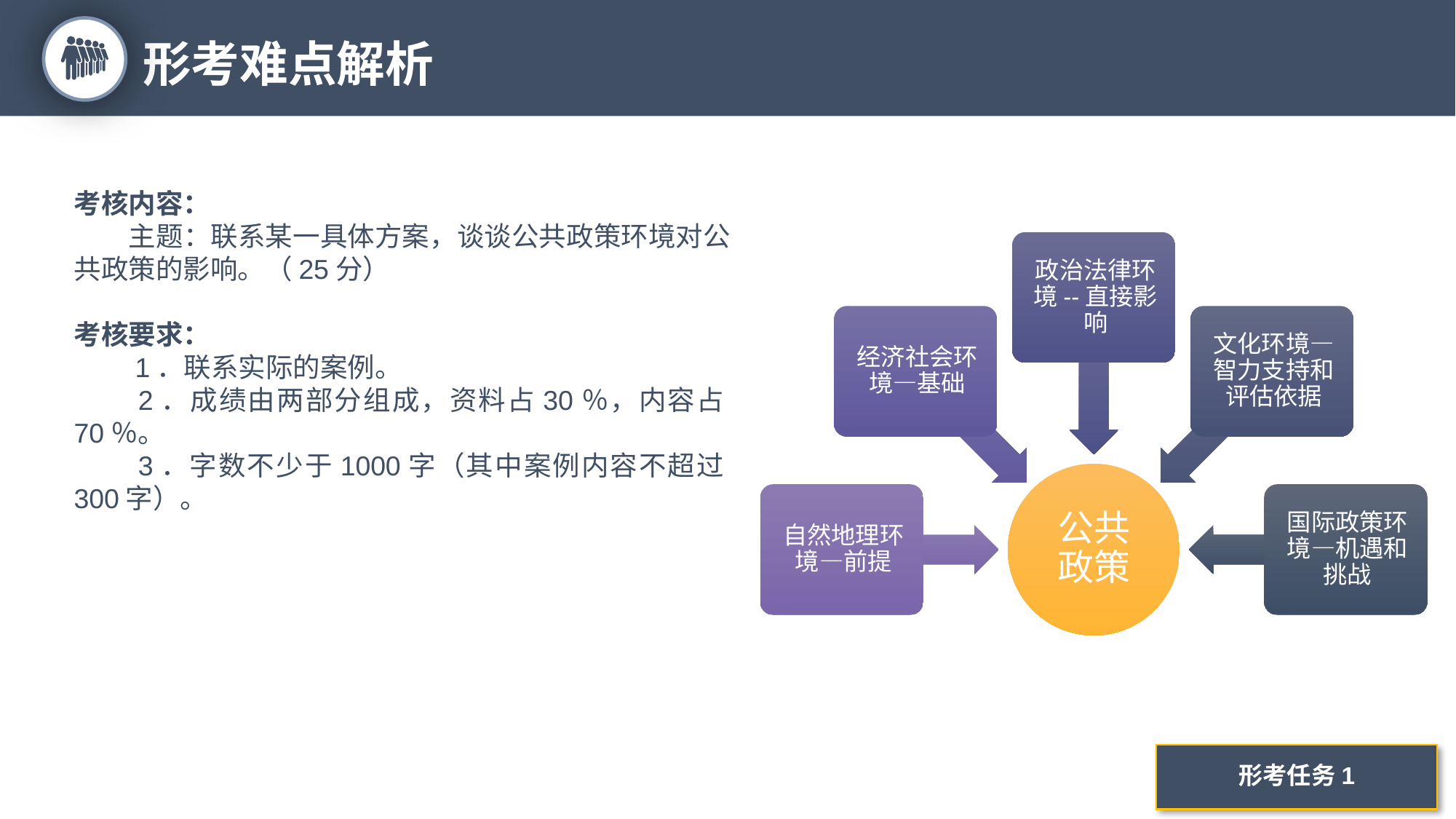

形考难点解析

6
公共
政策
自然地理环境—前提
经济社会环境—基础
政治法律环境--直接影响
文化环境—智力支持和评估依据
国际政策环境—机遇和挑战
考核内容：
　　主题：联系某一具体方案，谈谈公共政策环境对公共政策的影响。（25分）

考核要求：
　　1．联系实际的案例。
　　2．成绩由两部分组成，资料占30％，内容占70％。
　　3．字数不少于1000字（其中案例内容不超过300字）。
形考任务1